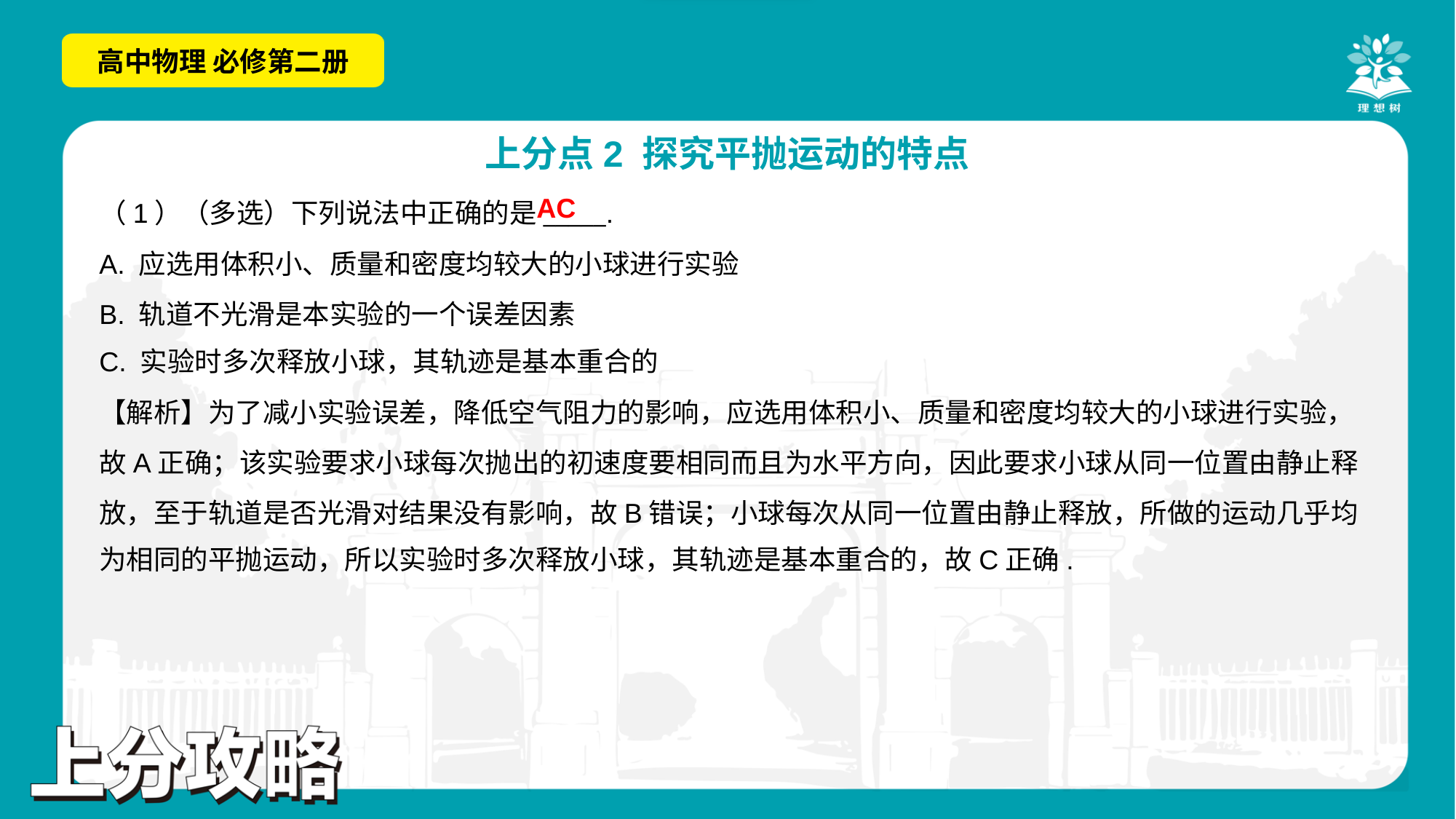

AC
（1）（多选）下列说法中正确的是_____.
A. 应选用体积小、质量和密度均较大的小球进行实验
B. 轨道不光滑是本实验的一个误差因素
C. 实验时多次释放小球，其轨迹是基本重合的
【解析】为了减小实验误差，降低空气阻力的影响，应选用体积小、质量和密度均较大的小球进行实验，
故A正确；该实验要求小球每次抛出的初速度要相同而且为水平方向，因此要求小球从同一位置由静止释
放，至于轨道是否光滑对结果没有影响，故B错误；小球每次从同一位置由静止释放，所做的运动几乎均
为相同的平抛运动，所以实验时多次释放小球，其轨迹是基本重合的，故C正确.